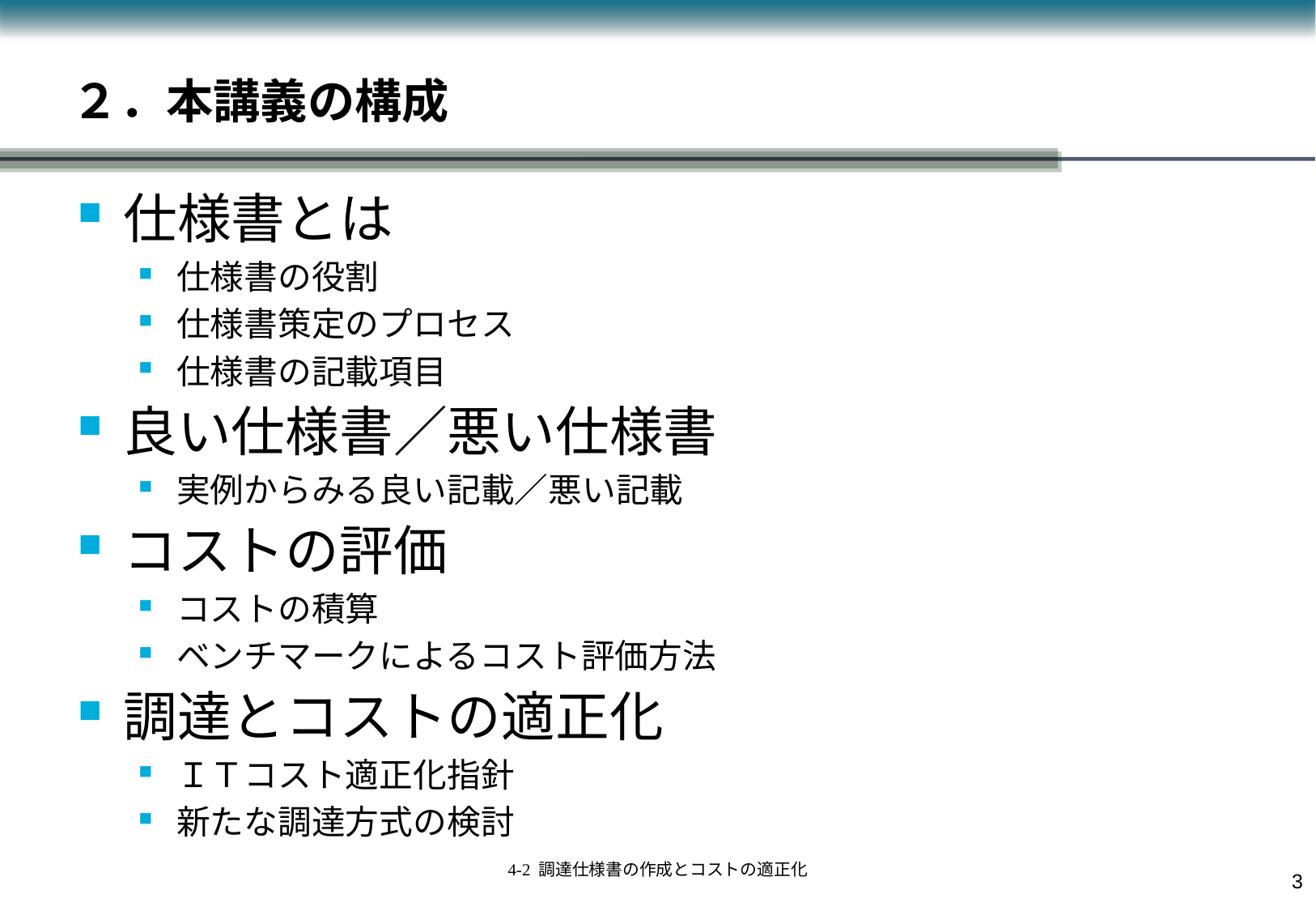

# ２．本講義の構成
仕様書とは
仕様書の役割
仕様書策定のプロセス
仕様書の記載項目
良い仕様書／悪い仕様書
実例からみる良い記載／悪い記載
コストの評価
コストの積算
ベンチマークによるコスト評価方法
調達とコストの適正化
ＩＴコスト適正化指針
新たな調達方式の検討
3
4-2 調達仕様書の作成とコストの適正化